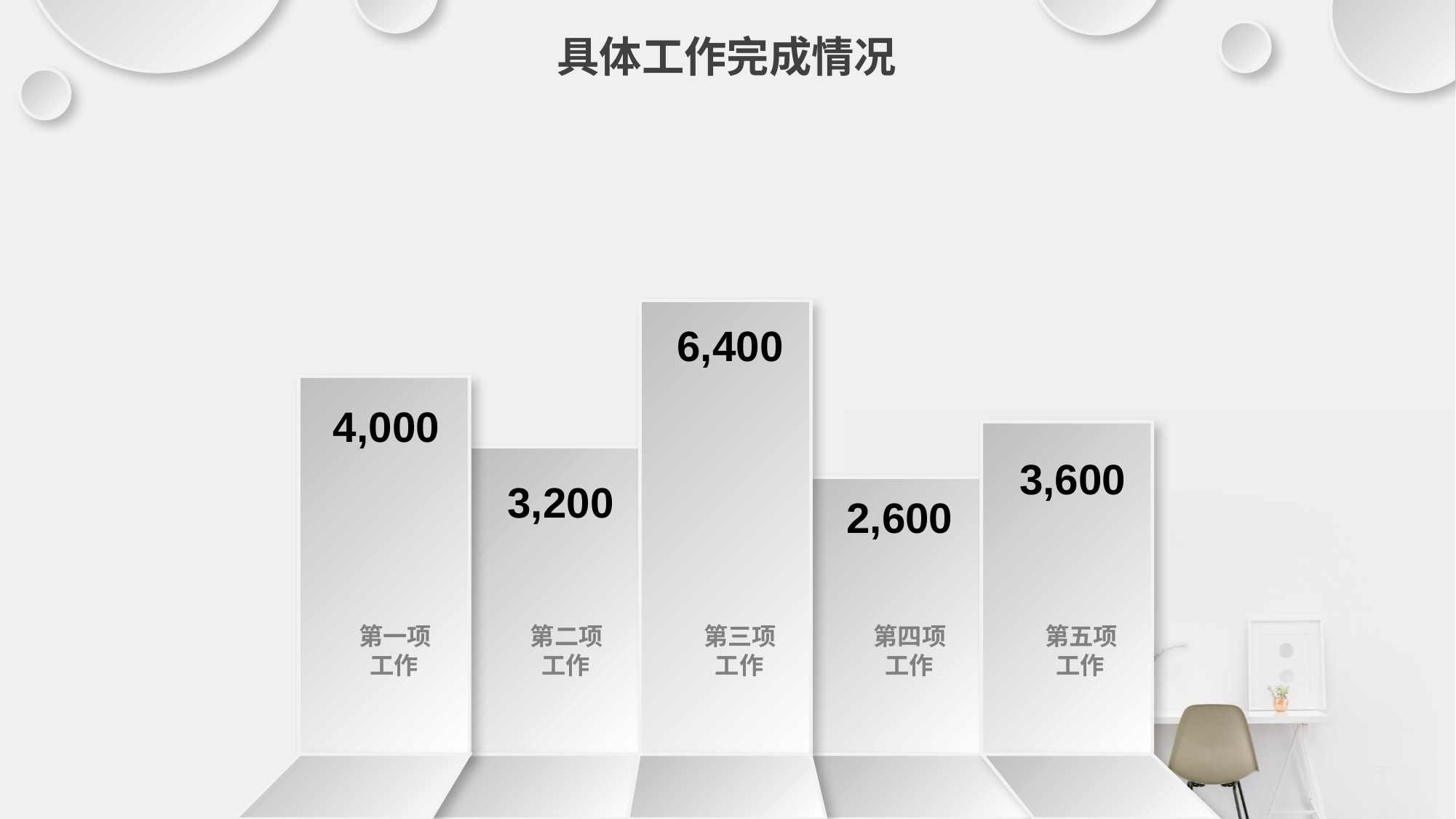

具体工作完成情况

6,400

4,000

3,600
3,200

2,600
第四项
 工作
第五项
 工作
第二项
 工作
第三项
 工作
第一项
 工作